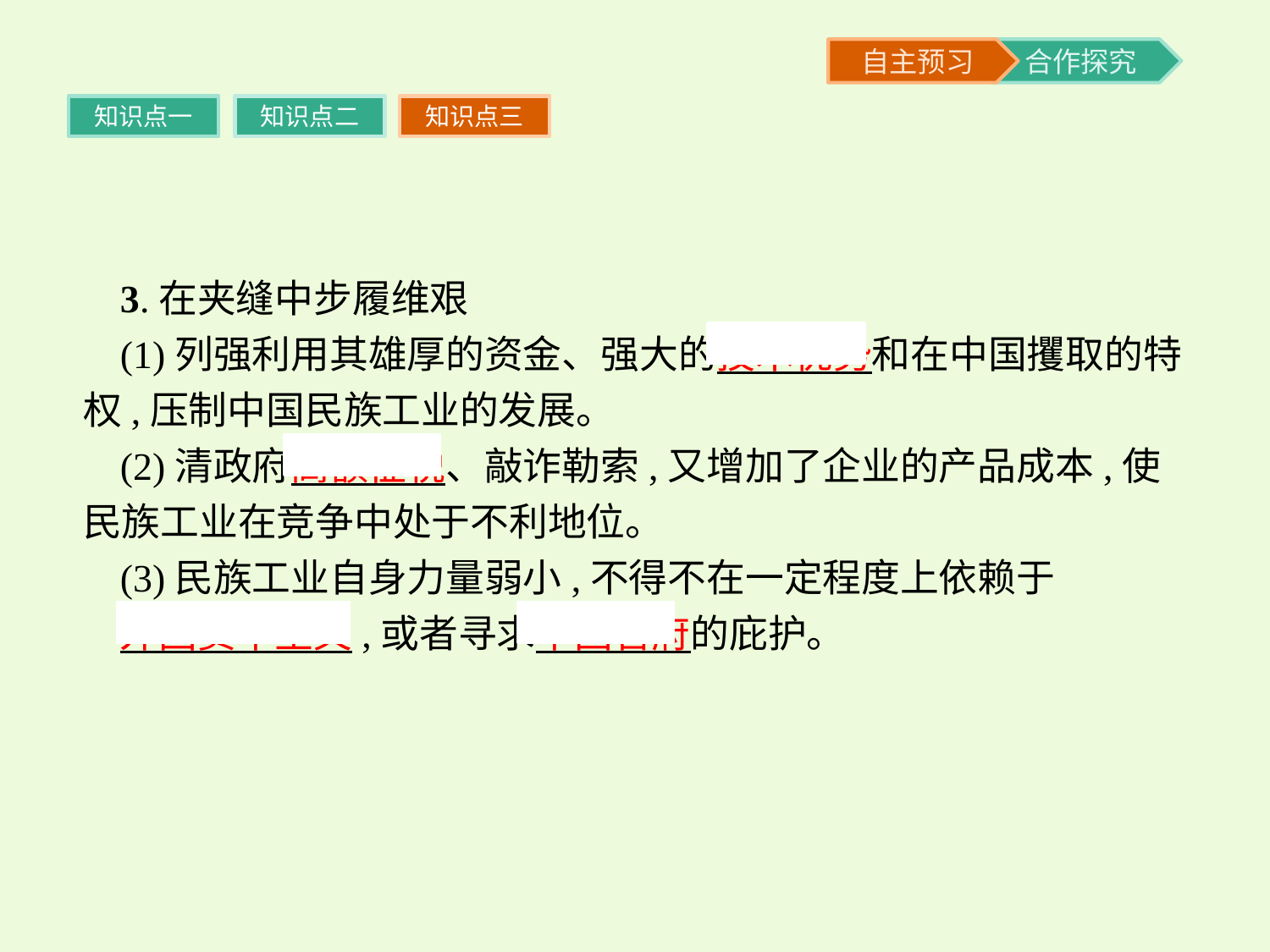

知识点一
知识点二
知识点三
3.在夹缝中步履维艰
(1)列强利用其雄厚的资金、强大的技术优势和在中国攫取的特权,压制中国民族工业的发展。
(2)清政府高额征税、敲诈勒索,又增加了企业的产品成本,使民族工业在竞争中处于不利地位。
(3)民族工业自身力量弱小,不得不在一定程度上依赖于
外国资本主义,或者寻求本国官府的庇护。